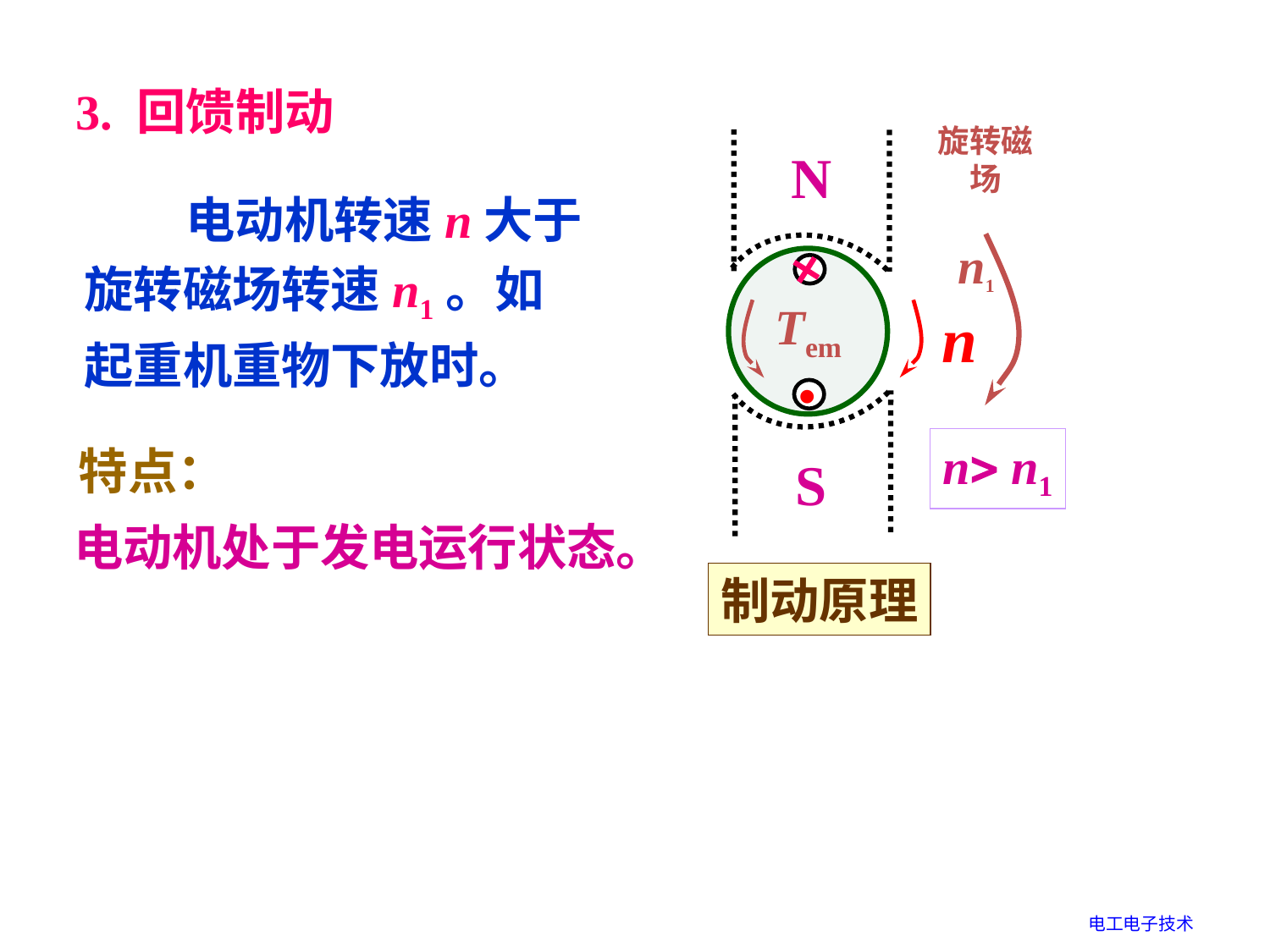

3. 回馈制动
旋转磁场

N

n1

n

Tem

S
•
n> n1
制动原理
        电动机转速n大于旋转磁场转速n1。如起重机重物下放时。
特点：
电动机处于发电运行状态。
电工电子技术